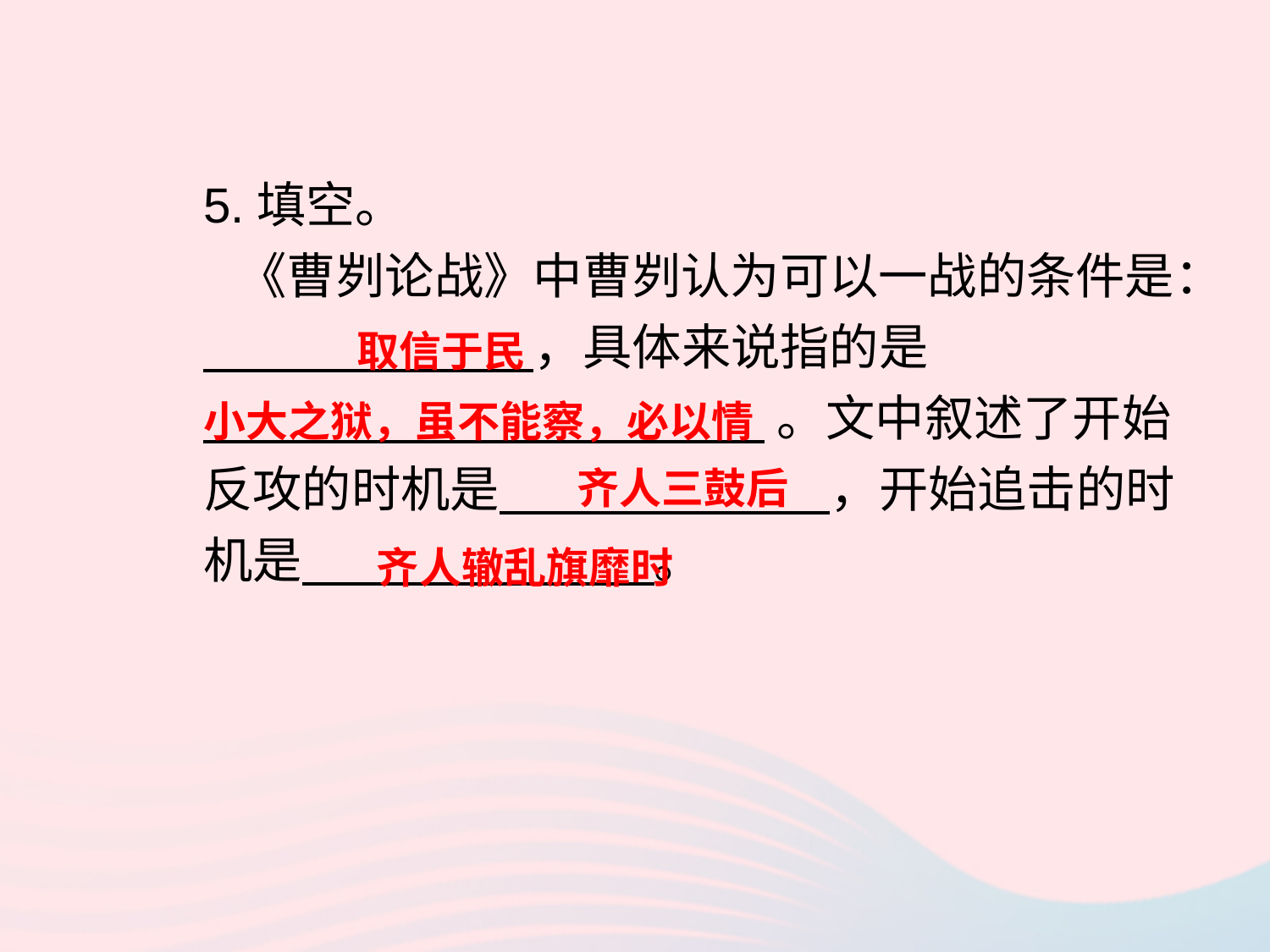

5.填空。
  《曹刿论战》中曹刿认为可以一战的条件是：                              ，具体来说指的是
                                                   。文中叙述了开始反攻的时机是                              ，开始追击的时机是                                。
取信于民
小大之狱，虽不能察，必以情
齐人三鼓后
齐人辙乱旗靡时